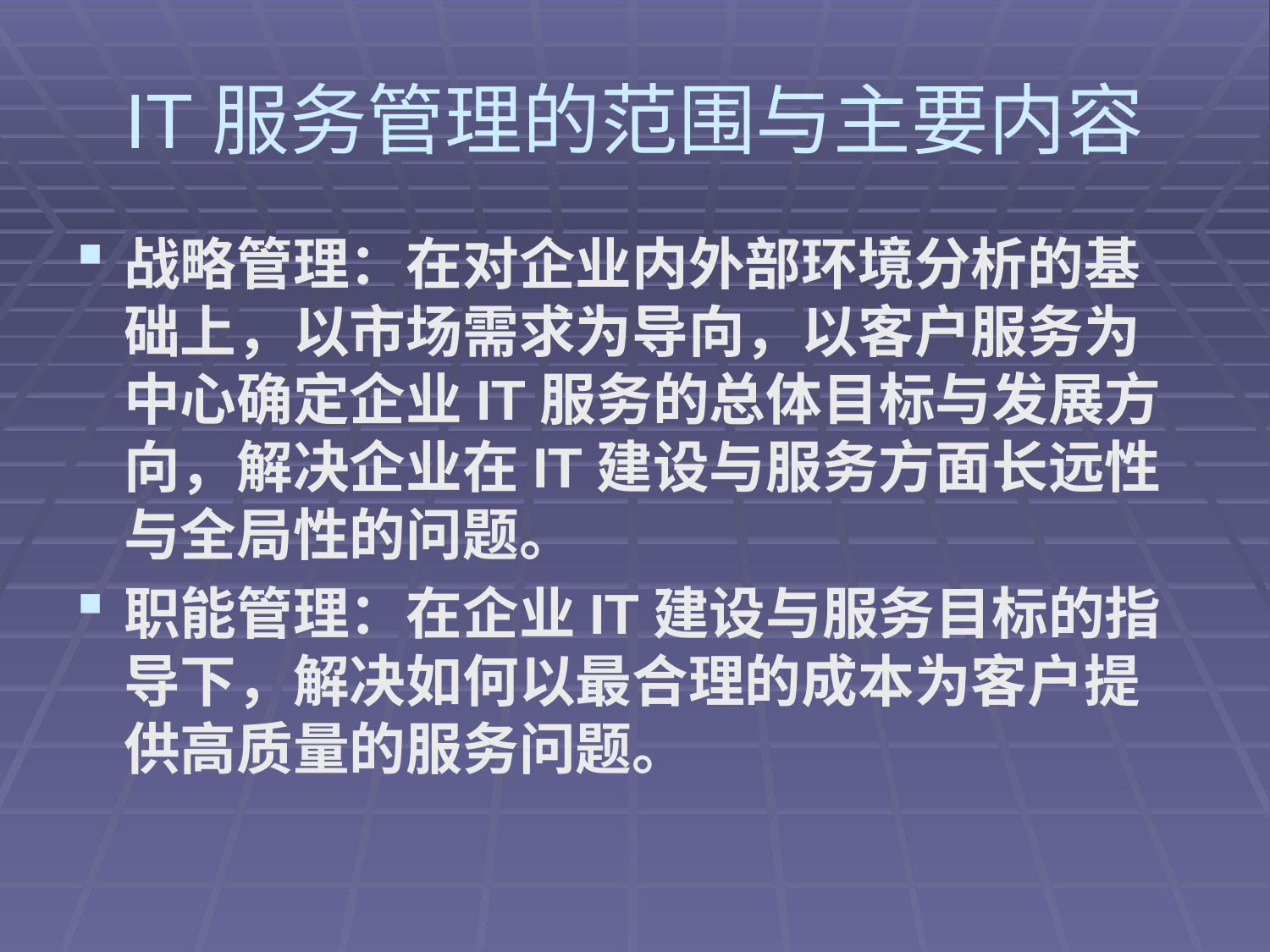

# IT服务管理的范围与主要内容
战略管理：在对企业内外部环境分析的基础上，以市场需求为导向，以客户服务为中心确定企业IT服务的总体目标与发展方向，解决企业在IT建设与服务方面长远性与全局性的问题。
职能管理：在企业IT建设与服务目标的指导下，解决如何以最合理的成本为客户提供高质量的服务问题。